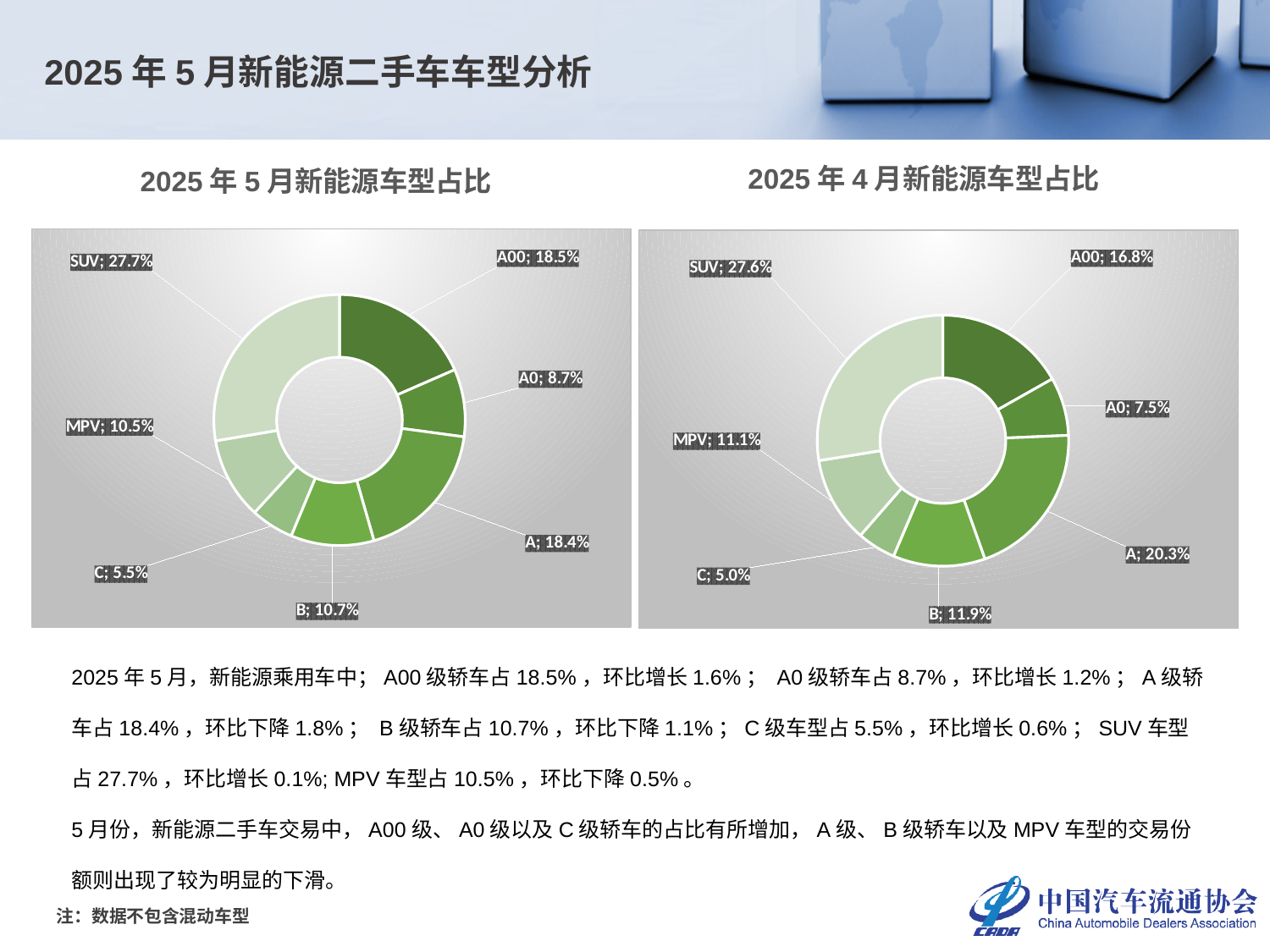

2025年5月新能源二手车车型分析
2025年4月新能源车型占比
2025年5月新能源车型占比

### Chart

| Category |  |
|---|---|
| A00 | 0.18451413085559426 |
| A0 | 0.08699186991869919 |
| A | 0.1842818428184282 |
| B | 0.1070073557878436 |
| C | 0.055284552845528454 |
| MPV | 0.10534262485481997 |
| SUV | 0.27657762291908633 |

### Chart

| Category |  |
|---|---|
| A00 | 0.16813673605394175 |
| A0 | 0.07511074522717472 |
| A | 0.20251675879101494 |
| B | 0.11850719353953507 |
| C | 0.049590340664079344 |
| MPV | 0.11062762162374064 |
| SUV | 0.27551060410051353 |
2025年5月，新能源乘用车中；A00级轿车占18.5%，环比增长1.6%； A0级轿车占8.7%，环比增长1.2%；A级轿车占18.4%，环比下降1.8%； B级轿车占10.7%，环比下降1.1%；C级车型占5.5%，环比增长0.6%；SUV车型占27.7%，环比增长0.1%; MPV车型占10.5%，环比下降0.5%。
5月份，新能源二手车交易中，A00级、A0级以及C级轿车的占比有所增加，A级、B级轿车以及MPV车型的交易份额则出现了较为明显的下滑。
注：数据不包含混动车型